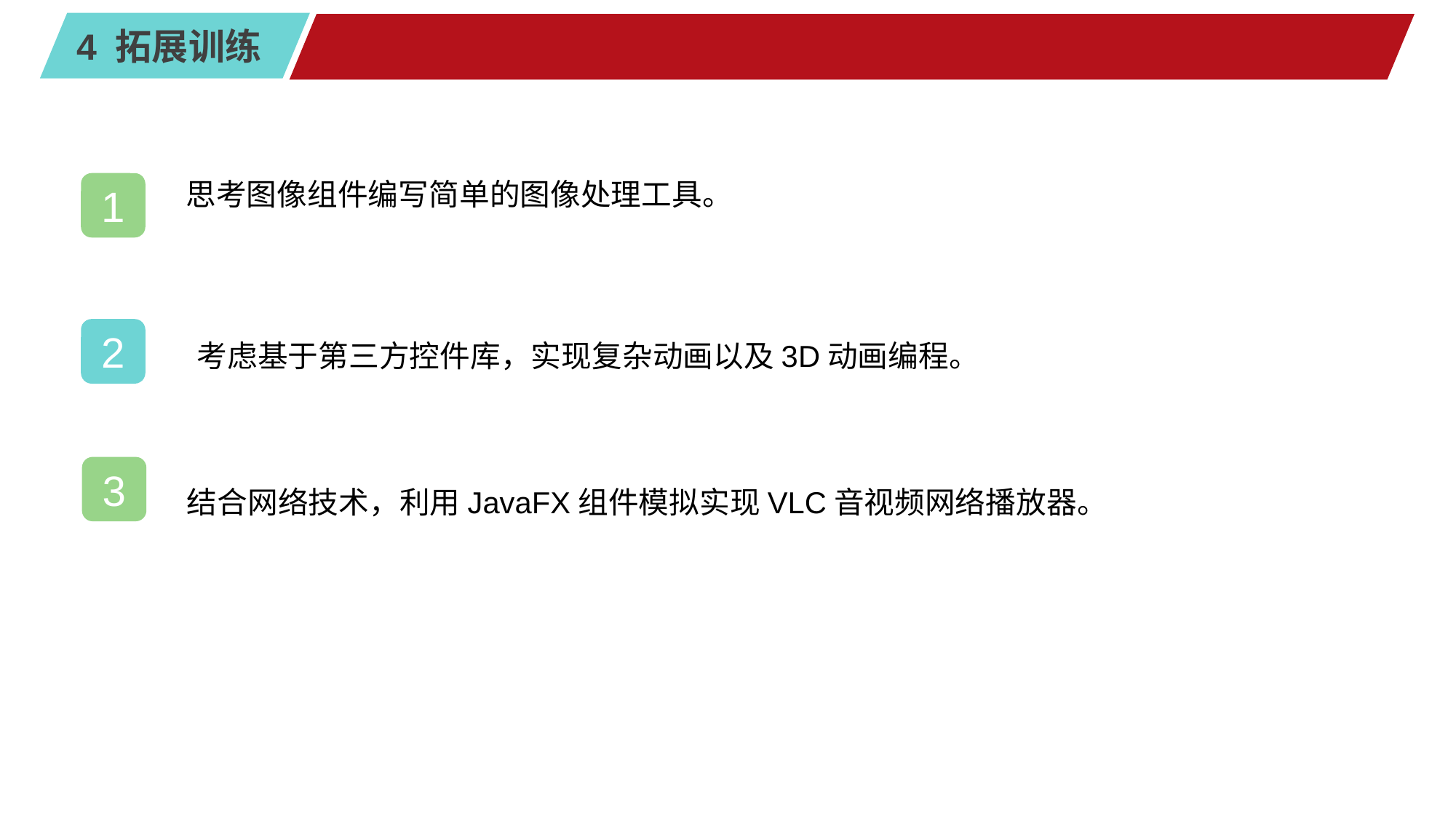

#
思考图像组件编写简单的图像处理工具。
1
2
考虑基于第三方控件库，实现复杂动画以及3D动画编程。
3
结合网络技术，利用JavaFX组件模拟实现VLC音视频网络播放器。